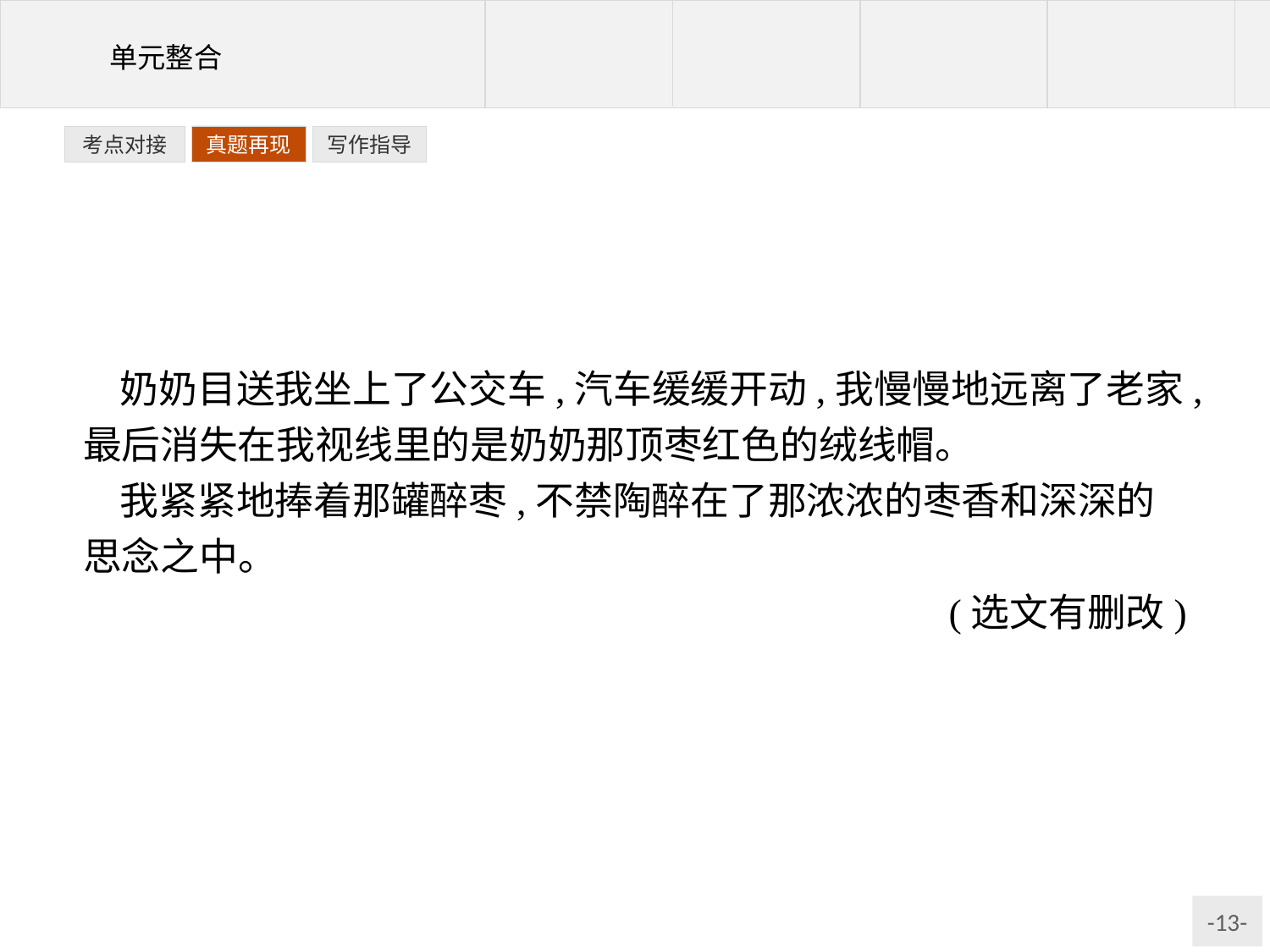

写作指导
考点对接
真题再现
奶奶目送我坐上了公交车,汽车缓缓开动,我慢慢地远离了老家,最后消失在我视线里的是奶奶那顶枣红色的绒线帽。
我紧紧地捧着那罐醉枣,不禁陶醉在了那浓浓的枣香和深深的思念之中。
(选文有删改)